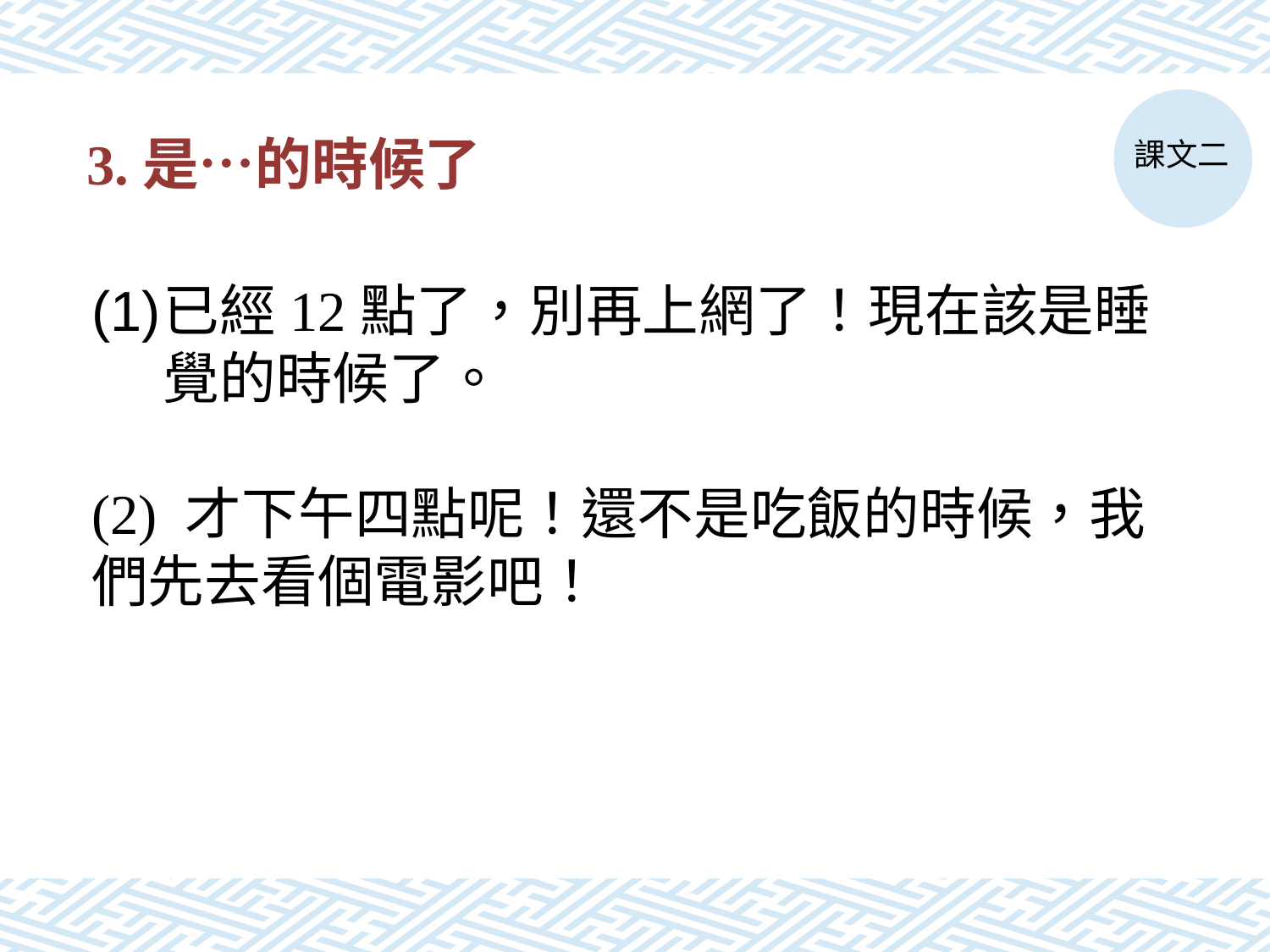

課文二
# 3.是…的時候了
已經12點了，別再上網了！現在該是睡覺的時候了。

(2) 才下午四點呢！還不是吃飯的時候，我們先去看個電影吧！